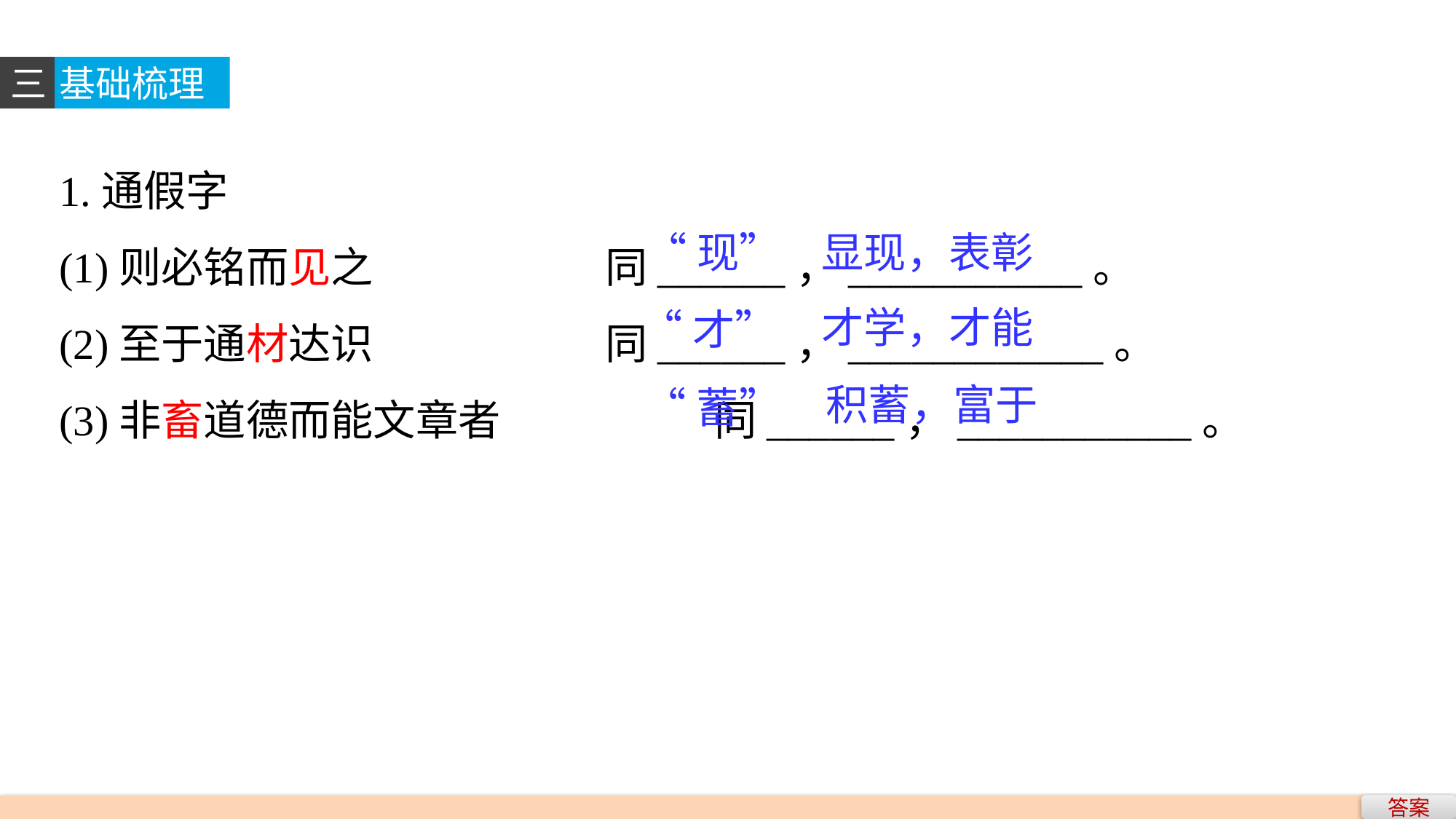

三
基础梳理
1.通假字
(1)则必铭而见之			同______，___________。
(2)至于通材达识			同______，____________。
(3)非畜道德而能文章者		同______，___________。
 “现”
显现，表彰
才学，才能
“才”
积蓄，富于
“蓄”
答案